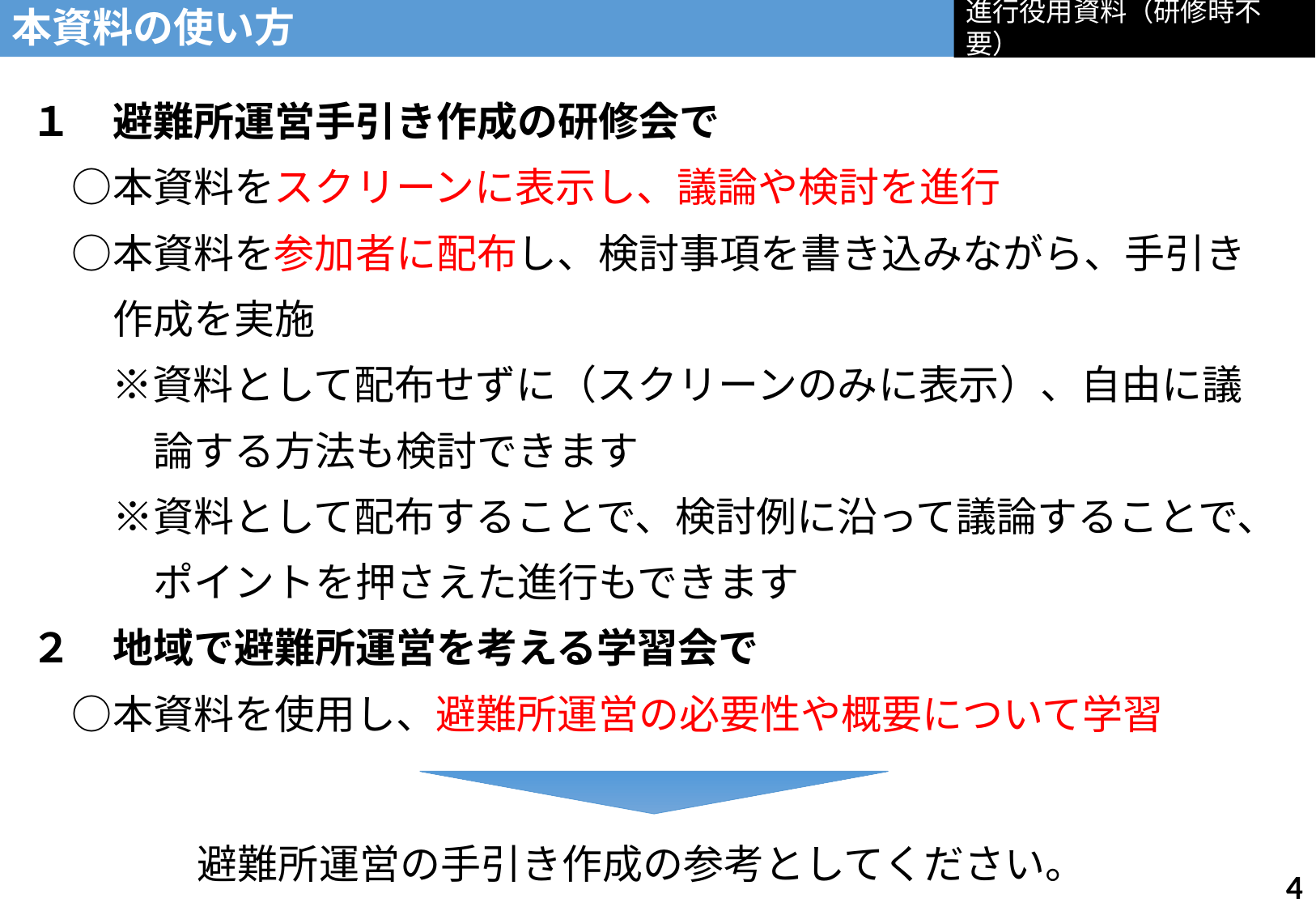

進行役用資料（研修時不要）
本資料の使い方
１　避難所運営手引き作成の研修会で
　○本資料をスクリーンに表示し、議論や検討を進行
　○本資料を参加者に配布し、検討事項を書き込みながら、手引き
　　作成を実施
　　※資料として配布せずに（スクリーンのみに表示）、自由に議
　　　論する方法も検討できます
　　※資料として配布することで、検討例に沿って議論することで、
　　　ポイントを押さえた進行もできます
２　地域で避難所運営を考える学習会で
　○本資料を使用し、避難所運営の必要性や概要について学習

避難所運営の手引き作成の参考としてください。
4